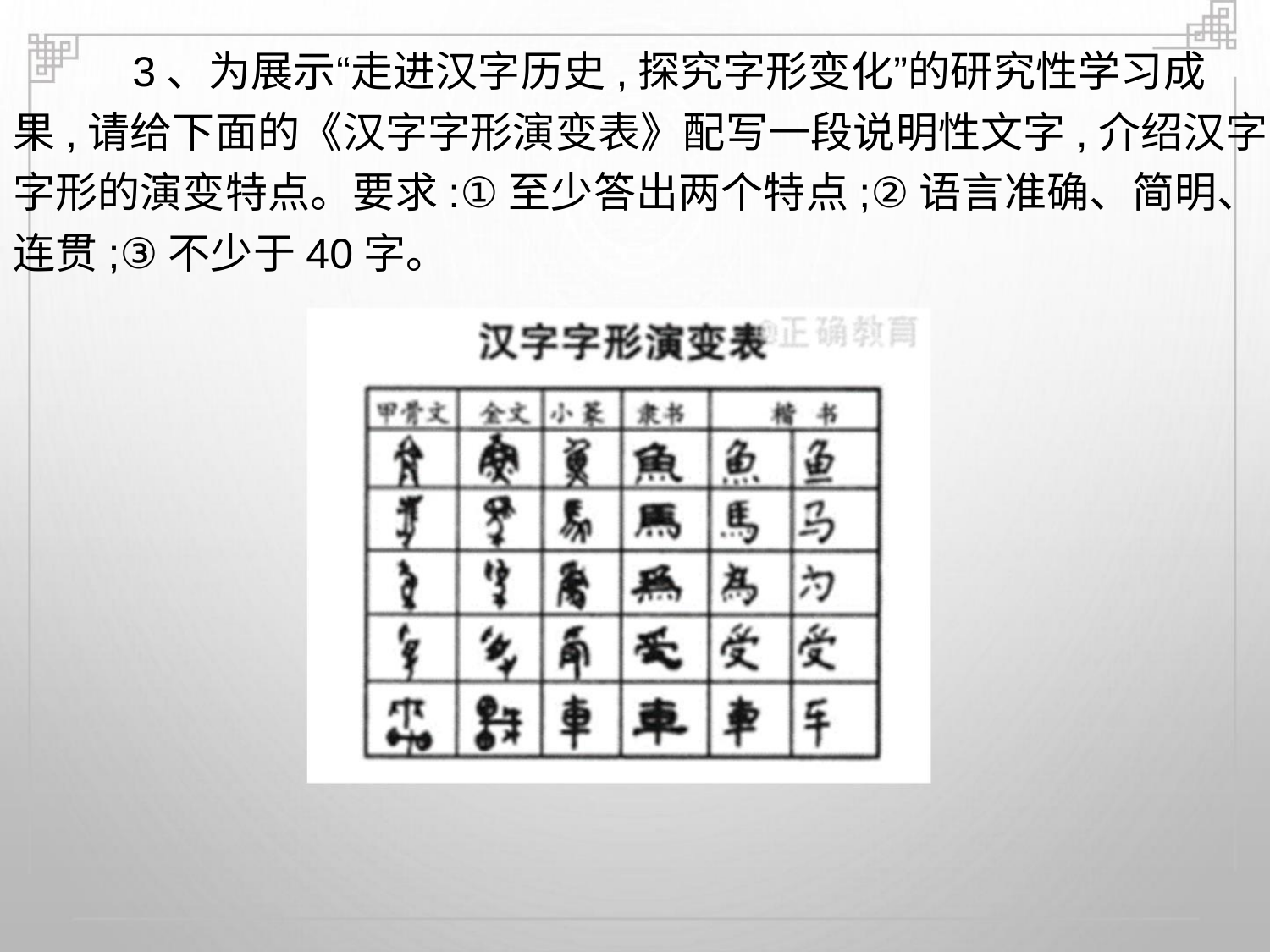

3、为展示“走进汉字历史,探究字形变化”的研究性学习成
果,请给下面的《汉字字形演变表》配写一段说明性文字,介绍汉字
字形的演变特点。要求:①至少答出两个特点;②语言准确、简明、
连贯;③不少于40字。